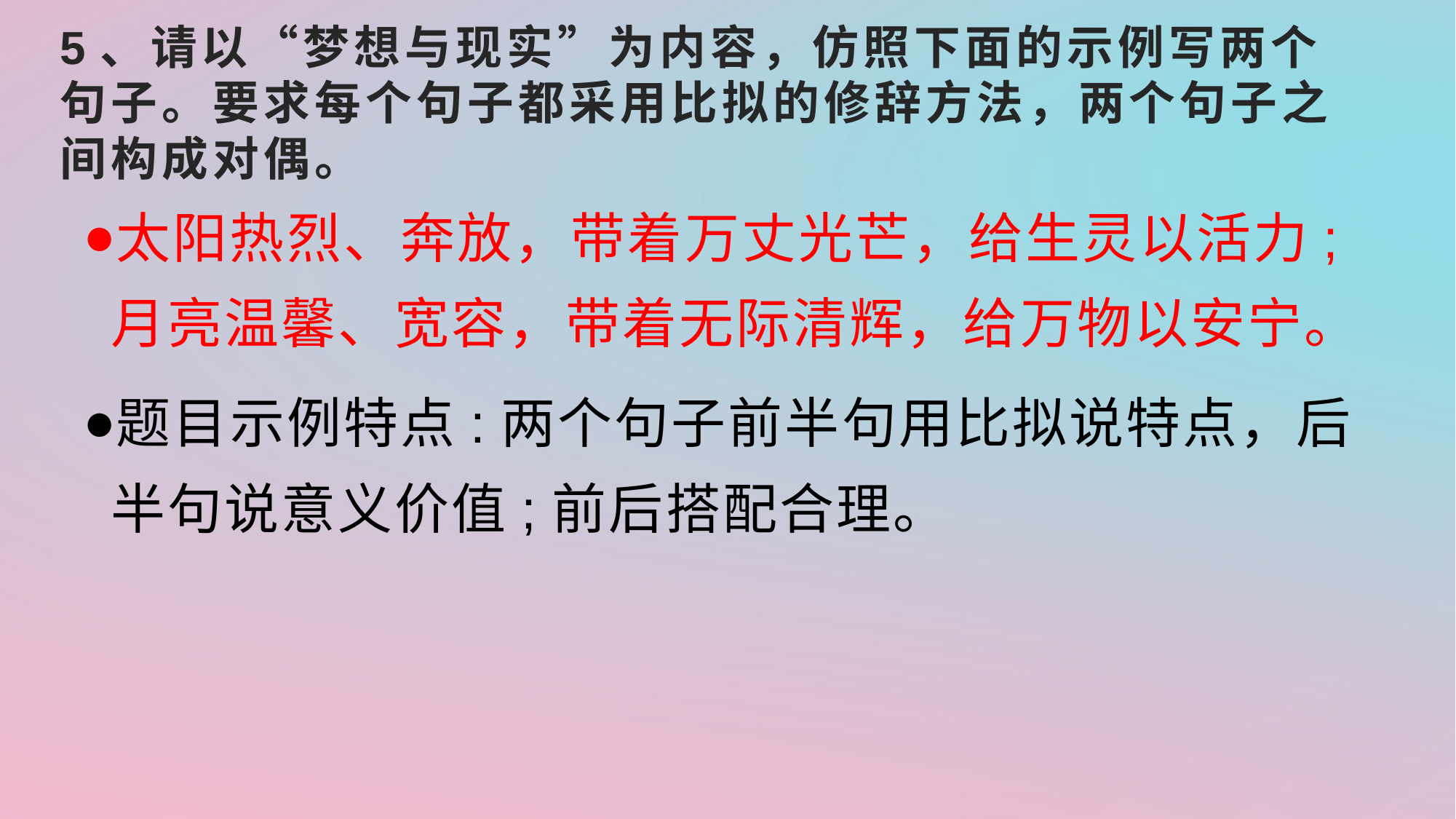

# 5、请以“梦想与现实”为内容，仿照下面的示例写两个句子。要求每个句子都采用比拟的修辞方法，两个句子之间构成对偶。
太阳热烈、奔放，带着万丈光芒，给生灵以活力;月亮温馨、宽容，带着无际清辉，给万物以安宁。
题目示例特点:两个句子前半句用比拟说特点，后半句说意义价值;前后搭配合理。